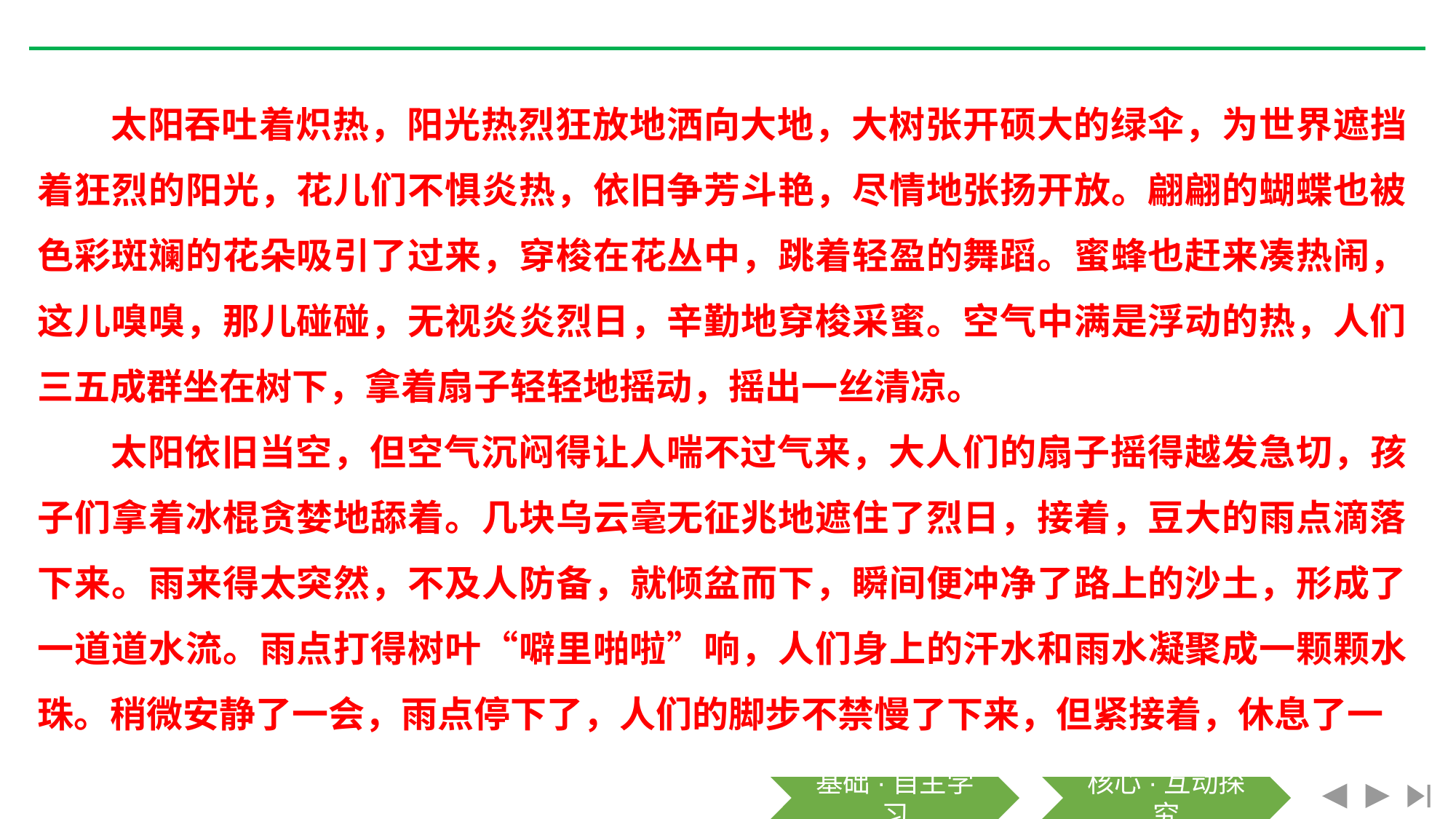

太阳吞吐着炽热，阳光热烈狂放地洒向大地，大树张开硕大的绿伞，为世界遮挡着狂烈的阳光，花儿们不惧炎热，依旧争芳斗艳，尽情地张扬开放。翩翩的蝴蝶也被色彩斑斓的花朵吸引了过来，穿梭在花丛中，跳着轻盈的舞蹈。蜜蜂也赶来凑热闹，这儿嗅嗅，那儿碰碰，无视炎炎烈日，辛勤地穿梭采蜜。空气中满是浮动的热，人们三五成群坐在树下，拿着扇子轻轻地摇动，摇出一丝清凉。
太阳依旧当空，但空气沉闷得让人喘不过气来，大人们的扇子摇得越发急切，孩子们拿着冰棍贪婪地舔着。几块乌云毫无征兆地遮住了烈日，接着，豆大的雨点滴落下来。雨来得太突然，不及人防备，就倾盆而下，瞬间便冲净了路上的沙土，形成了一道道水流。雨点打得树叶“噼里啪啦”响，人们身上的汗水和雨水凝聚成一颗颗水珠。稍微安静了一会，雨点停下了，人们的脚步不禁慢了下来，但紧接着，休息了一